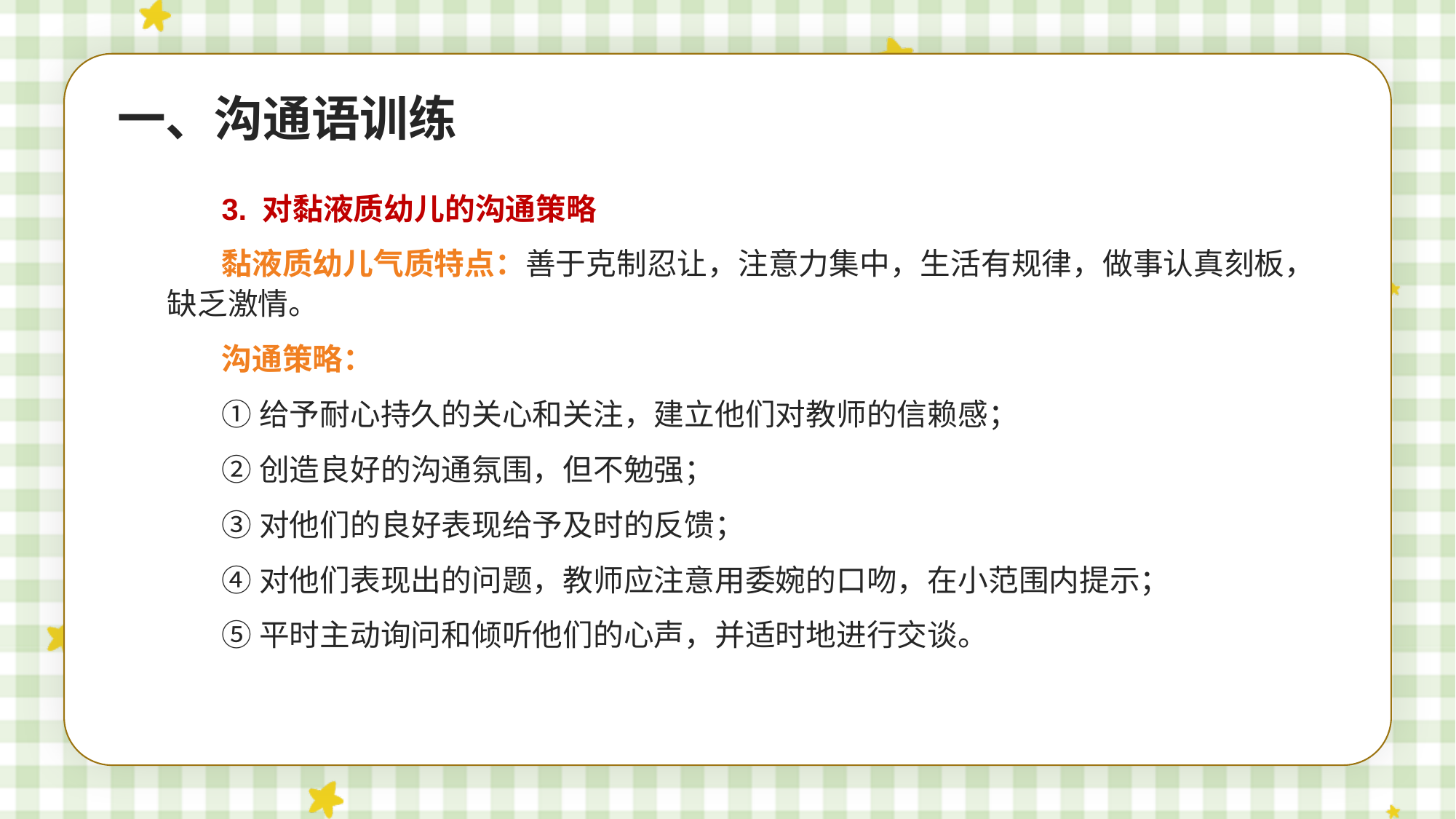

一、沟通语训练
3. 对黏液质幼儿的沟通策略
黏液质幼儿气质特点：善于克制忍让，注意力集中，生活有规律，做事认真刻板，缺乏激情。
沟通策略：
①给予耐心持久的关心和关注，建立他们对教师的信赖感；
②创造良好的沟通氛围，但不勉强；
③对他们的良好表现给予及时的反馈；
④对他们表现出的问题，教师应注意用委婉的口吻，在小范围内提示；
⑤平时主动询问和倾听他们的心声，并适时地进行交谈。